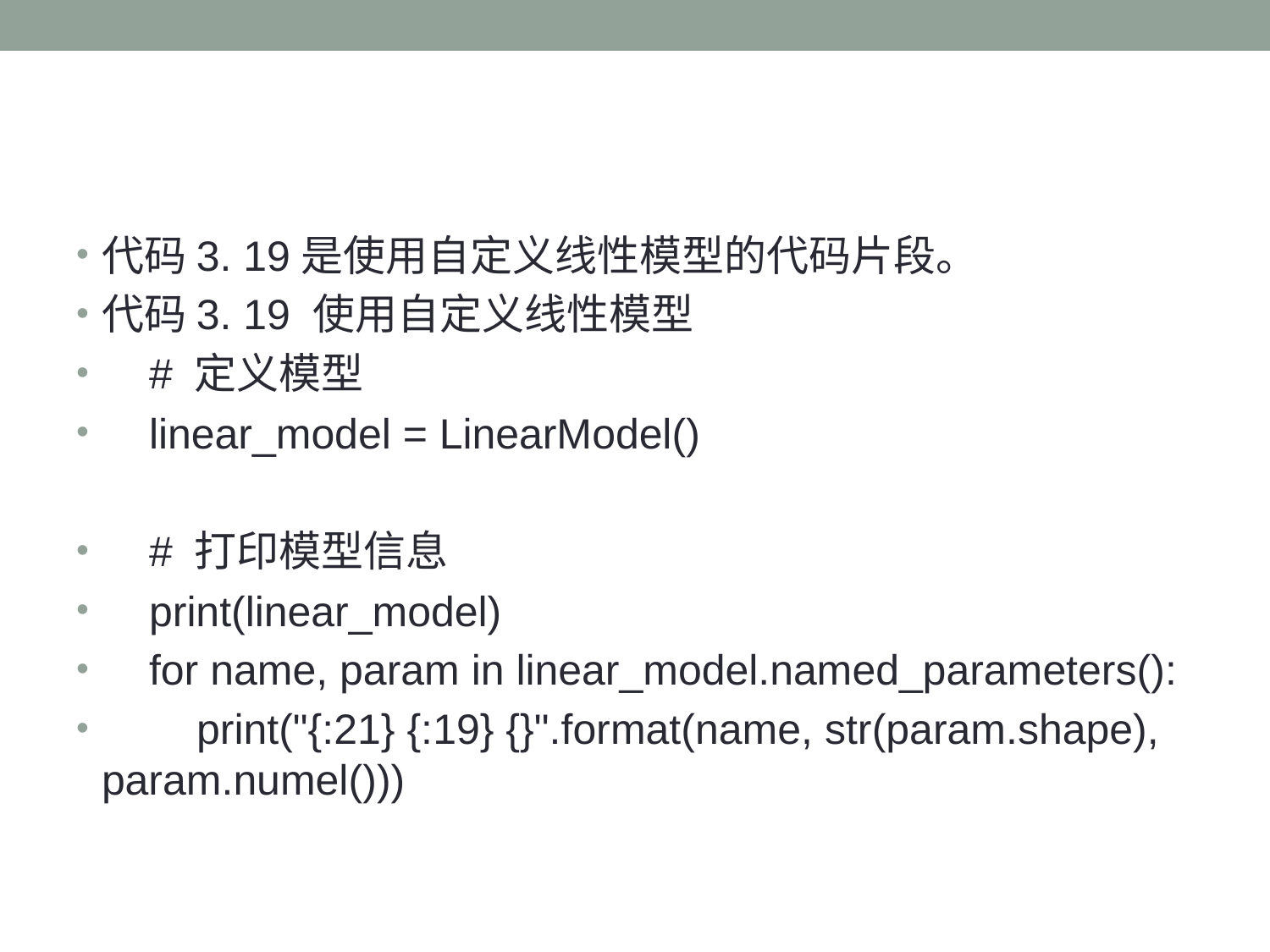

代码3. 19是使用自定义线性模型的代码片段。
代码3. 19 使用自定义线性模型
    # 定义模型
    linear_model = LinearModel()

    # 打印模型信息
    print(linear_model)
    for name, param in linear_model.named_parameters():
        print("{:21} {:19} {}".format(name, str(param.shape), param.numel()))